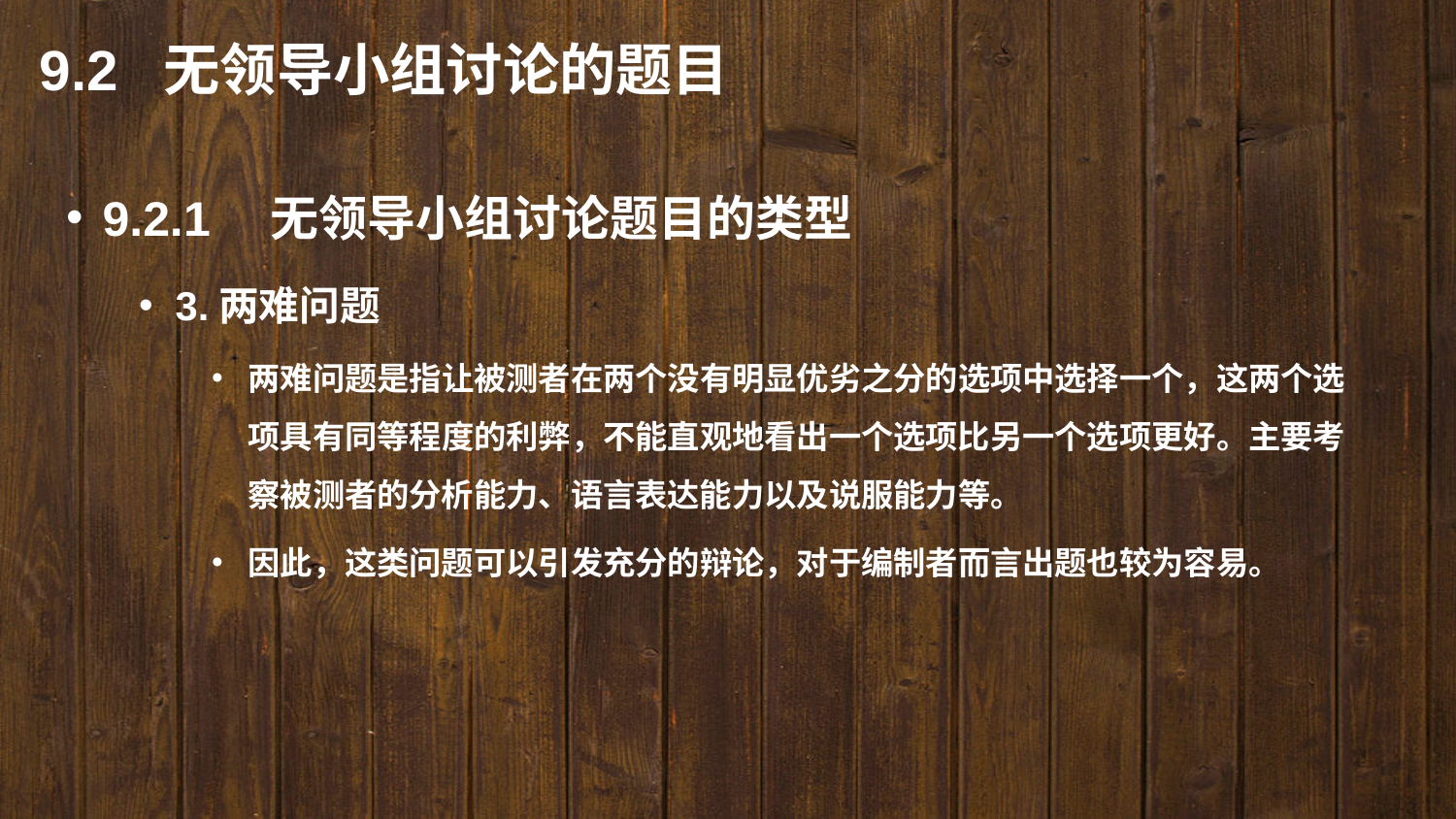

9.2  无领导小组讨论的题目
9.2.1　无领导小组讨论题目的类型
3.两难问题
两难问题是指让被测者在两个没有明显优劣之分的选项中选择一个，这两个选项具有同等程度的利弊，不能直观地看出一个选项比另一个选项更好。主要考察被测者的分析能力、语言表达能力以及说服能力等。
因此，这类问题可以引发充分的辩论，对于编制者而言出题也较为容易。